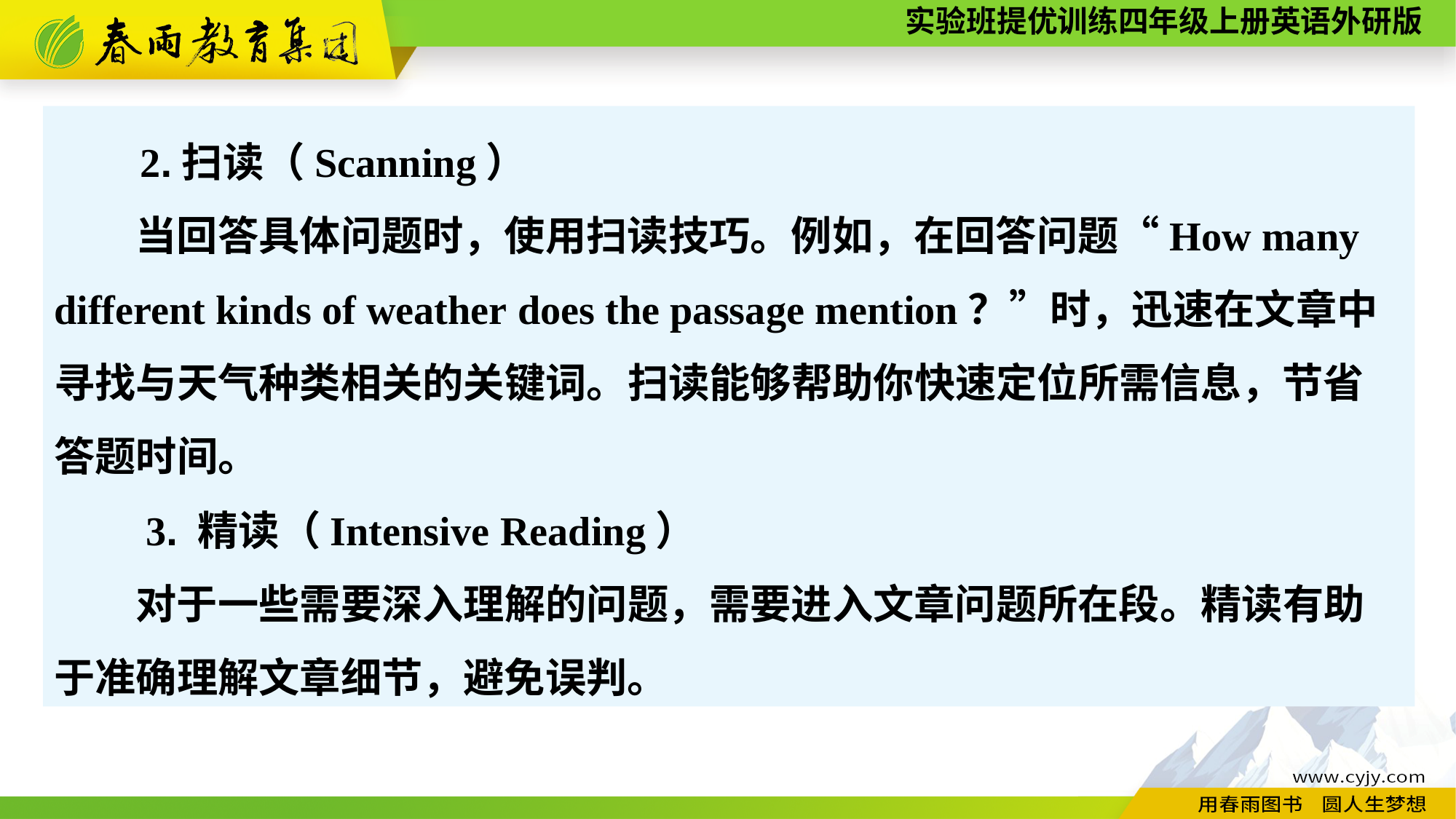

2.扫读（Scanning）
　　当回答具体问题时，使用扫读技巧。例如，在回答问题“How many different kinds of weather does the passage mention？”时，迅速在文章中寻找与天气种类相关的关键词。扫读能够帮助你快速定位所需信息，节省答题时间。
　　3. 精读（Intensive Reading）
　　对于一些需要深入理解的问题，需要进入文章问题所在段。精读有助于准确理解文章细节，避免误判。